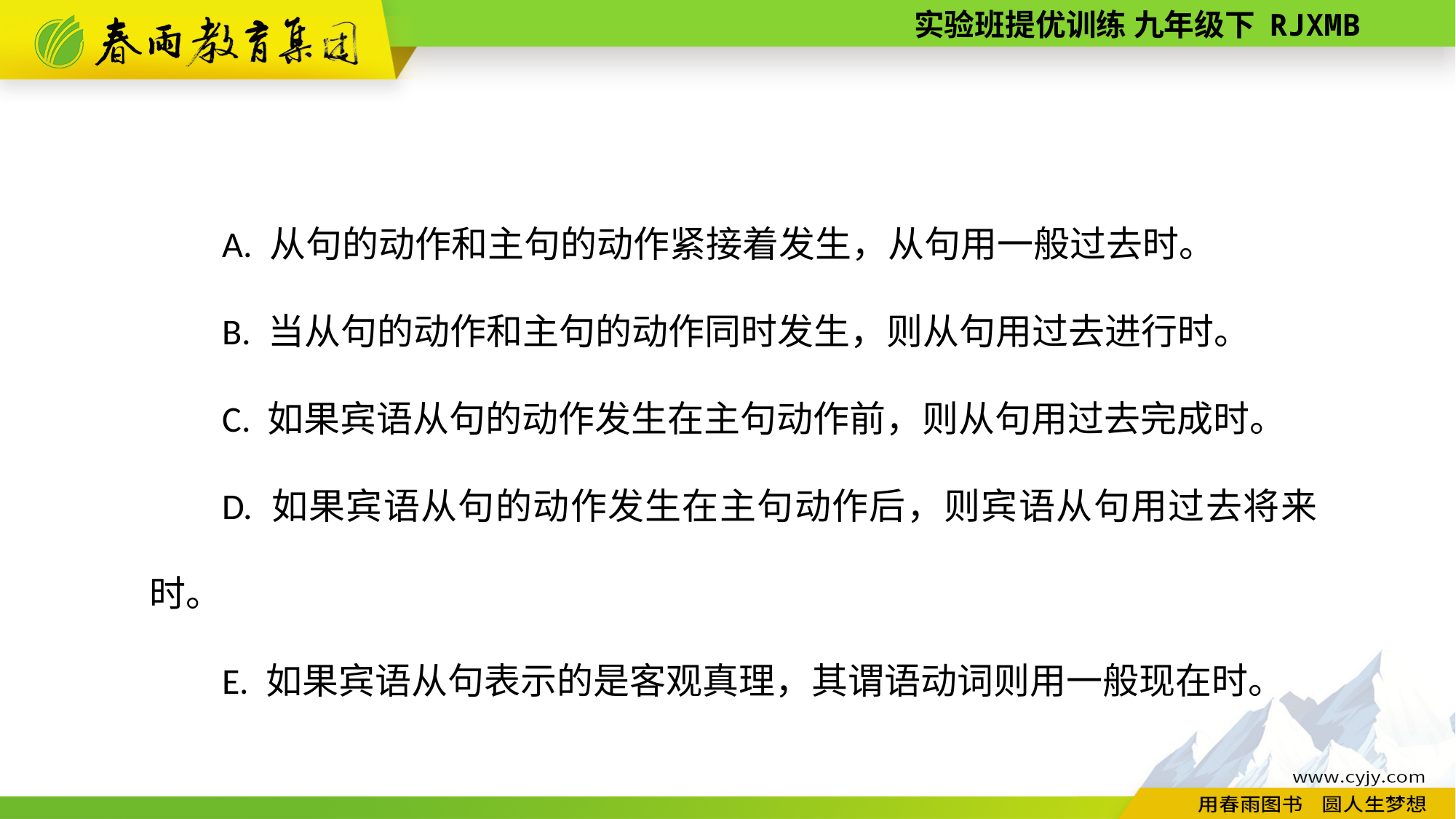

A. 从句的动作和主句的动作紧接着发生，从句用一般过去时。
B. 当从句的动作和主句的动作同时发生，则从句用过去进行时。
C. 如果宾语从句的动作发生在主句动作前，则从句用过去完成时。
D. 如果宾语从句的动作发生在主句动作后，则宾语从句用过去将来时。
E. 如果宾语从句表示的是客观真理，其谓语动词则用一般现在时。